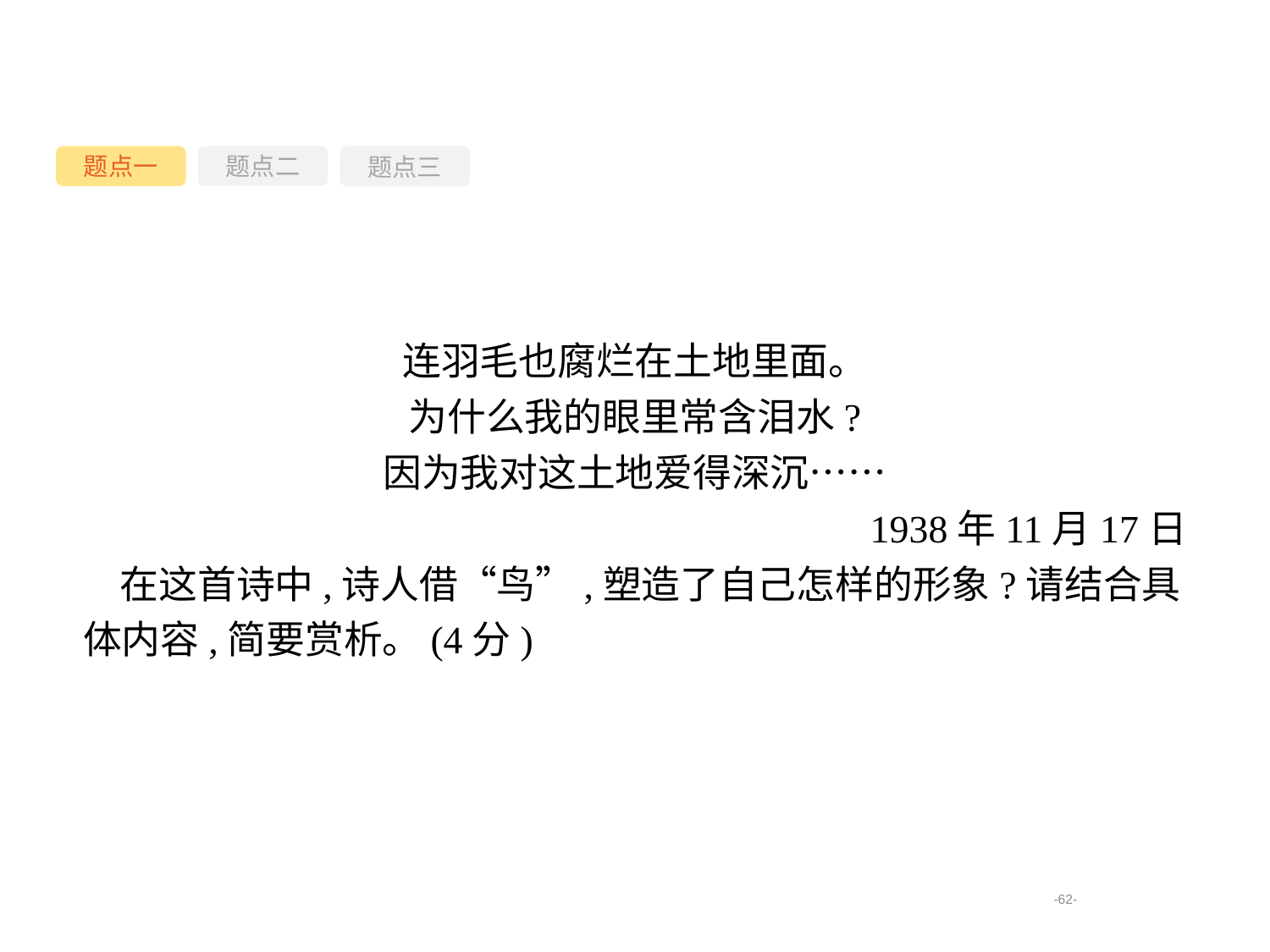

题点一
题点三
题点二
连羽毛也腐烂在土地里面。
为什么我的眼里常含泪水?
因为我对这土地爱得深沉……
1938年11月17日
在这首诗中,诗人借“鸟”,塑造了自己怎样的形象?请结合具体内容,简要赏析。(4分)
-62-